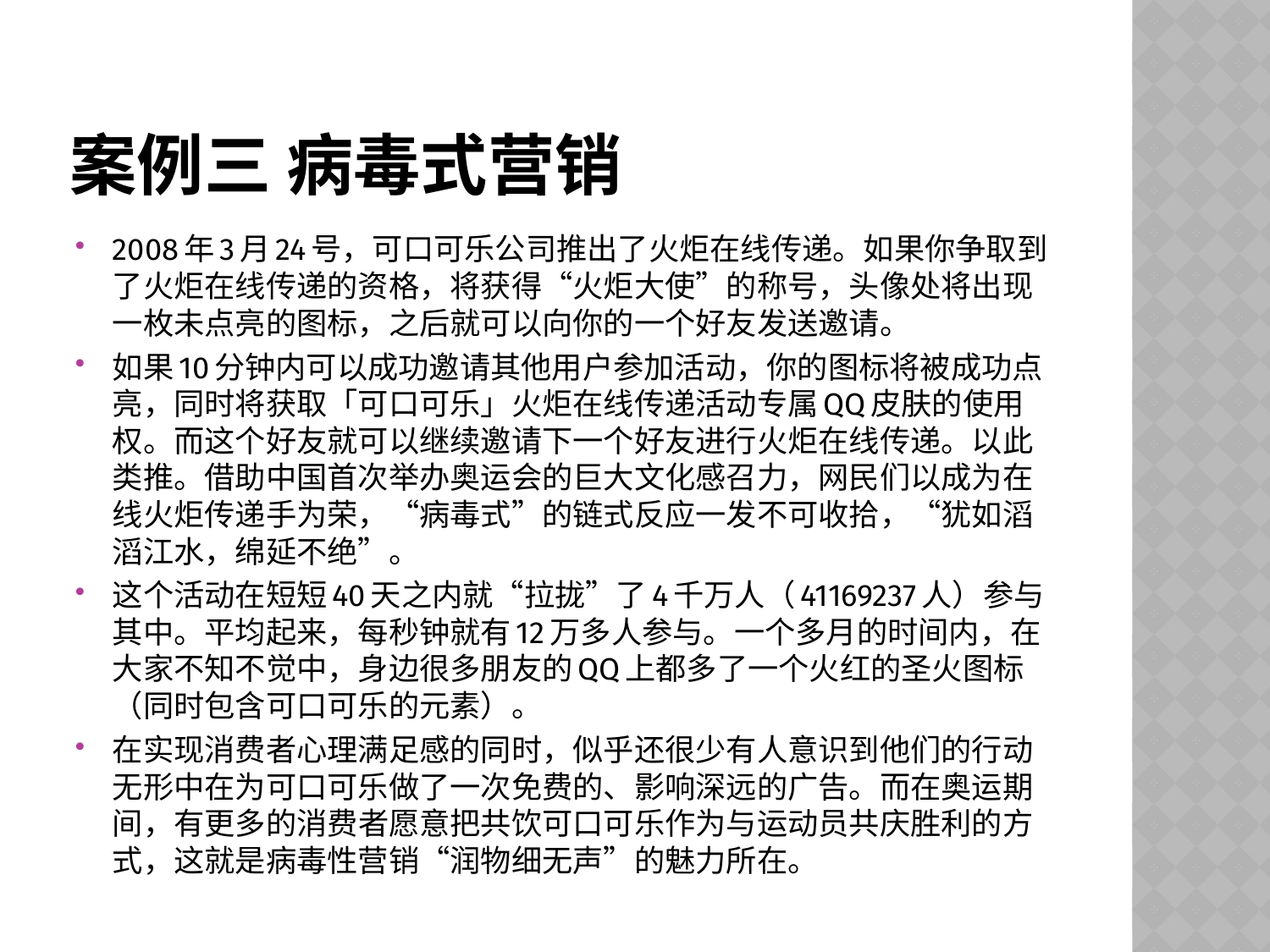

# 案例三 病毒式营销
2008年3月24号，可口可乐公司推出了火炬在线传递。如果你争取到了火炬在线传递的资格，将获得“火炬大使”的称号，头像处将出现一枚未点亮的图标，之后就可以向你的一个好友发送邀请。
如果10分钟内可以成功邀请其他用户参加活动，你的图标将被成功点亮，同时将获取「可口可乐」火炬在线传递活动专属QQ皮肤的使用权。而这个好友就可以继续邀请下一个好友进行火炬在线传递。以此类推。借助中国首次举办奥运会的巨大文化感召力，网民们以成为在线火炬传递手为荣，“病毒式”的链式反应一发不可收拾，“犹如滔滔江水，绵延不绝”。
这个活动在短短40天之内就“拉拢”了4千万人（41169237人）参与其中。平均起来，每秒钟就有12万多人参与。一个多月的时间内，在大家不知不觉中，身边很多朋友的QQ上都多了一个火红的圣火图标（同时包含可口可乐的元素）。
在实现消费者心理满足感的同时，似乎还很少有人意识到他们的行动无形中在为可口可乐做了一次免费的、影响深远的广告。而在奥运期间，有更多的消费者愿意把共饮可口可乐作为与运动员共庆胜利的方式，这就是病毒性营销“润物细无声”的魅力所在。